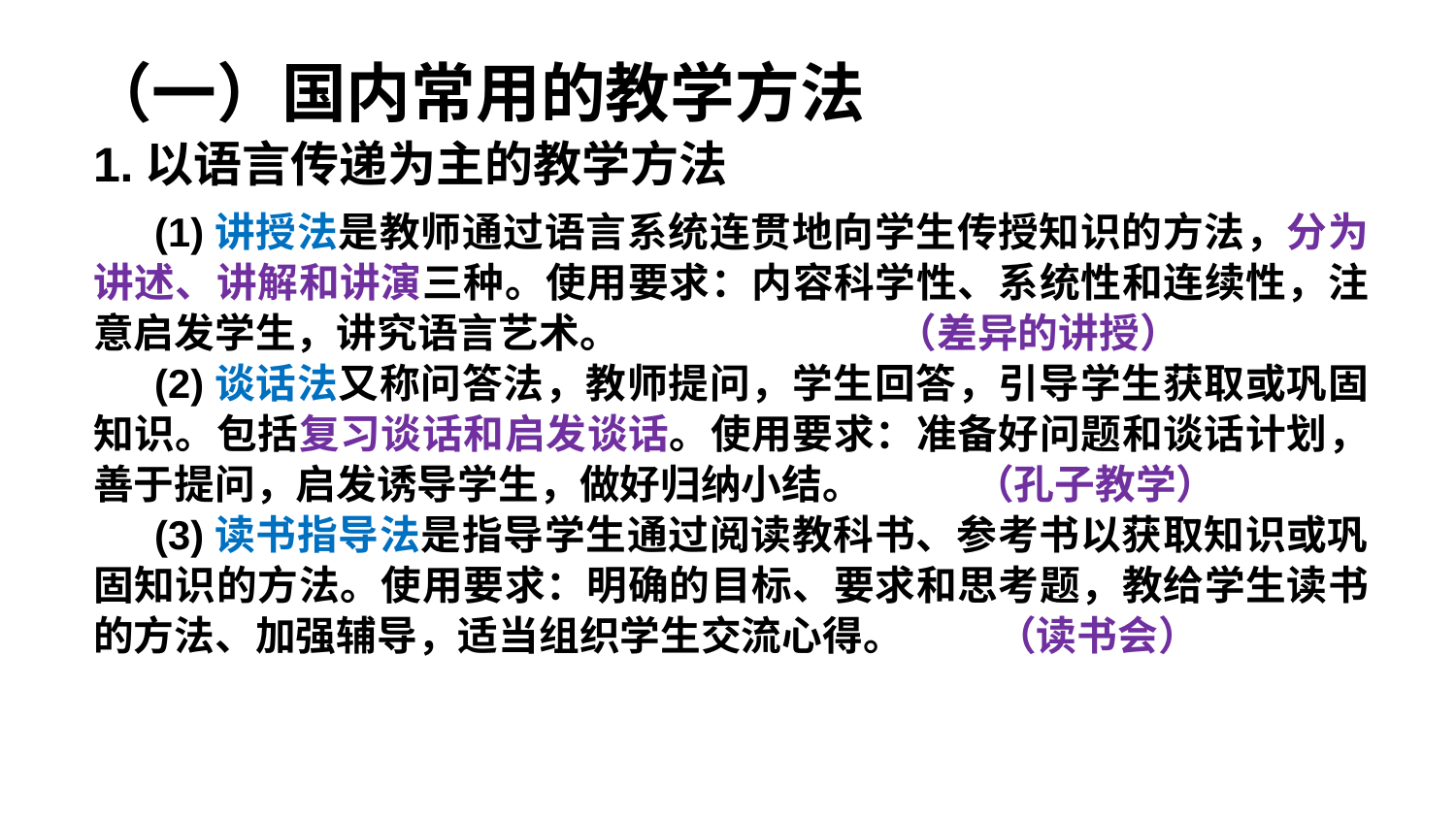

（一）国内常用的教学方法
1.以语言传递为主的教学方法
(1)讲授法是教师通过语言系统连贯地向学生传授知识的方法，分为讲述、讲解和讲演三种。使用要求：内容科学性、系统性和连续性，注意启发学生，讲究语言艺术。                              （差异的讲授）
(2)谈话法又称问答法，教师提问，学生回答，引导学生获取或巩固知识。包括复习谈话和启发谈话。使用要求：准备好问题和谈话计划，善于提问，启发诱导学生，做好归纳小结。            （孔子教学）
(3)读书指导法是指导学生通过阅读教科书、参考书以获取知识或巩固知识的方法。使用要求：明确的目标、要求和思考题，教给学生读书的方法、加强辅导，适当组织学生交流心得。          （读书会）